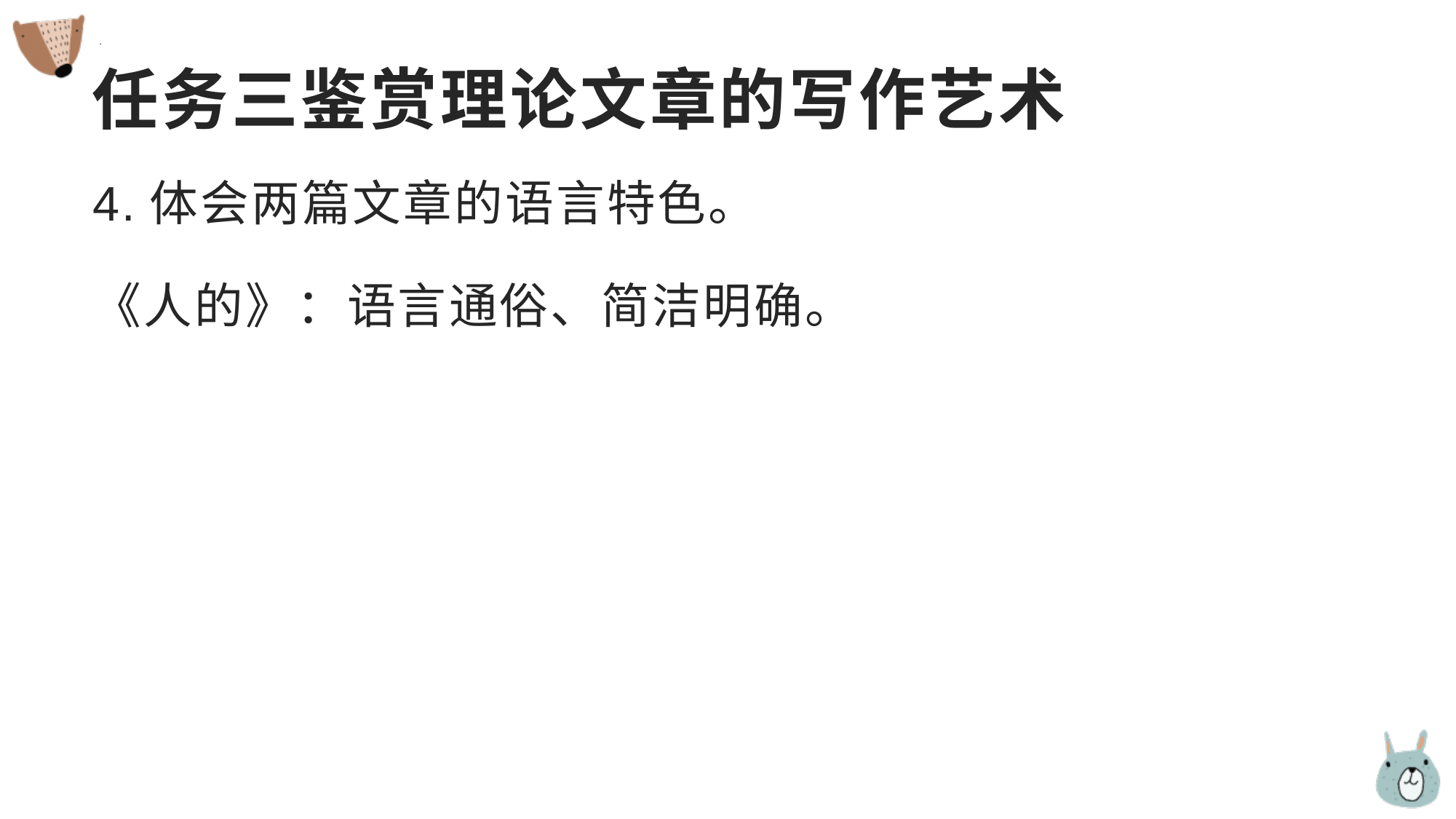

# 任务三鉴赏理论文章的写作艺术
4.体会两篇文章的语言特色。
《人的》：语言通俗、简洁明确。